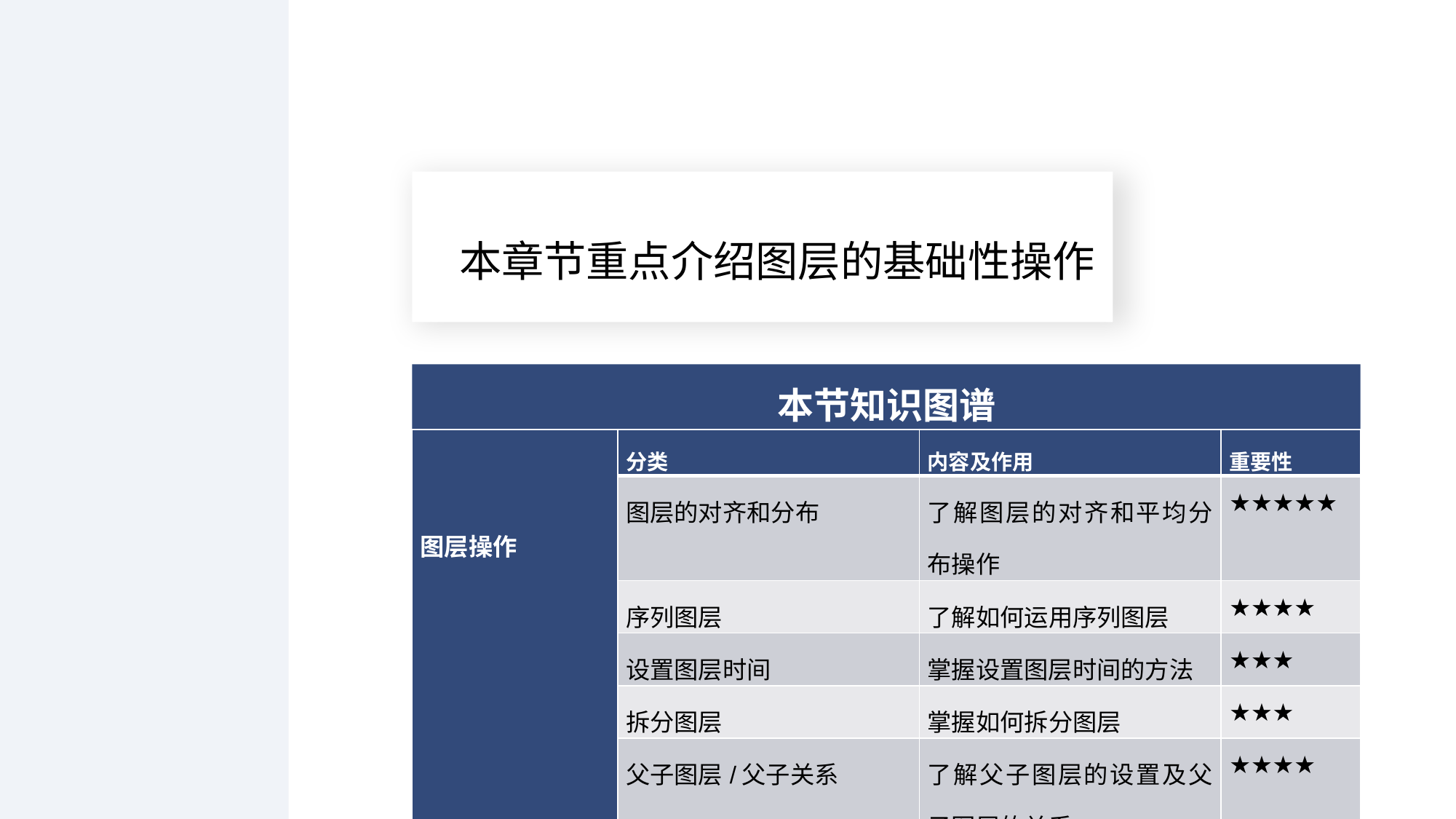

本章节重点介绍图层的基础性操作
本节知识图谱
| 图层操作 | 分类 | 内容及作用 | 重要性 |
| --- | --- | --- | --- |
|  | 图层的对齐和分布 | 了解图层的对齐和平均分布操作 | ★★★★★ |
|  | 序列图层 | 了解如何运用序列图层 | ★★★★ |
|  | 设置图层时间 | 掌握设置图层时间的方法 | ★★★ |
|  | 拆分图层 | 掌握如何拆分图层 | ★★★ |
|  | 父子图层/父子关系 | 了解父子图层的设置及父子图层的关系 | ★★★★ |